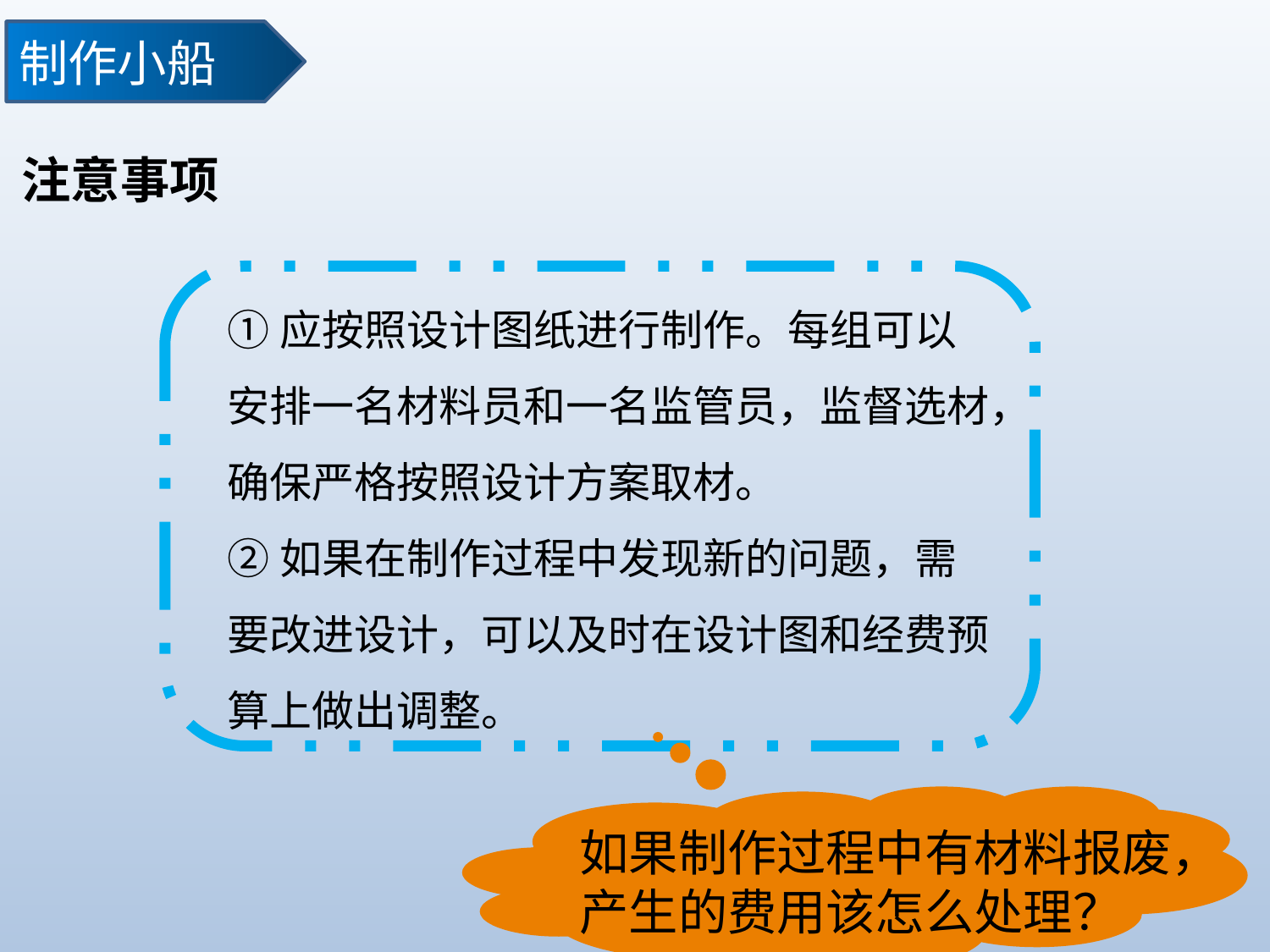

制作小船
注意事项

①应按照设计图纸进行制作。每组可以安排一名材料员和一名监管员，监督选材，确保严格按照设计方案取材。
②如果在制作过程中发现新的问题，需要改进设计，可以及时在设计图和经费预算上做出调整。

如果制作过程中有材料报废，产生的费用该怎么处理？